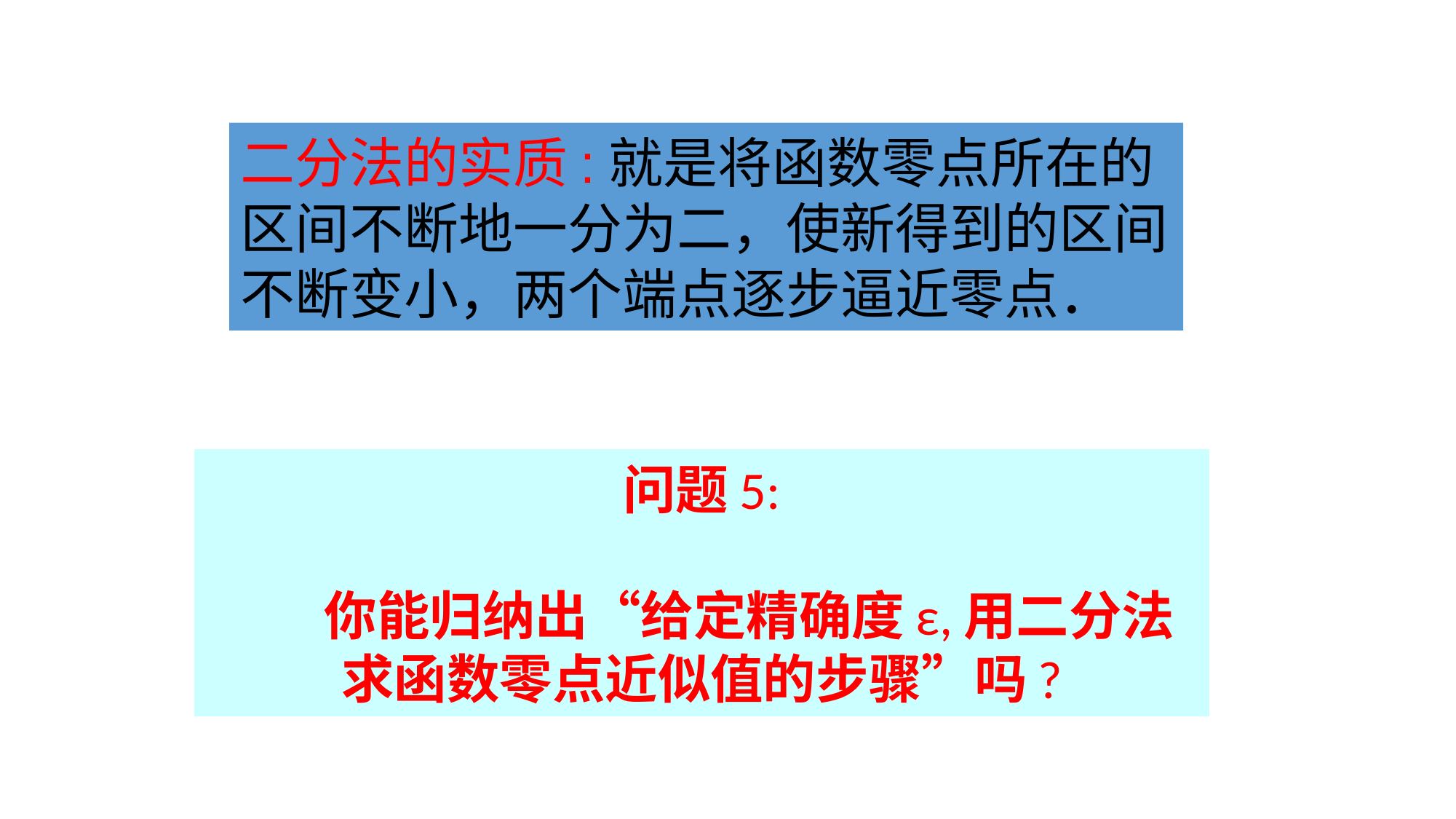

二分法的实质:就是将函数零点所在的区间不断地一分为二，使新得到的区间不断变小，两个端点逐步逼近零点．
# 问题5: 你能归纳出“给定精确度ε,用二分法求函数零点近似值的步骤”吗?